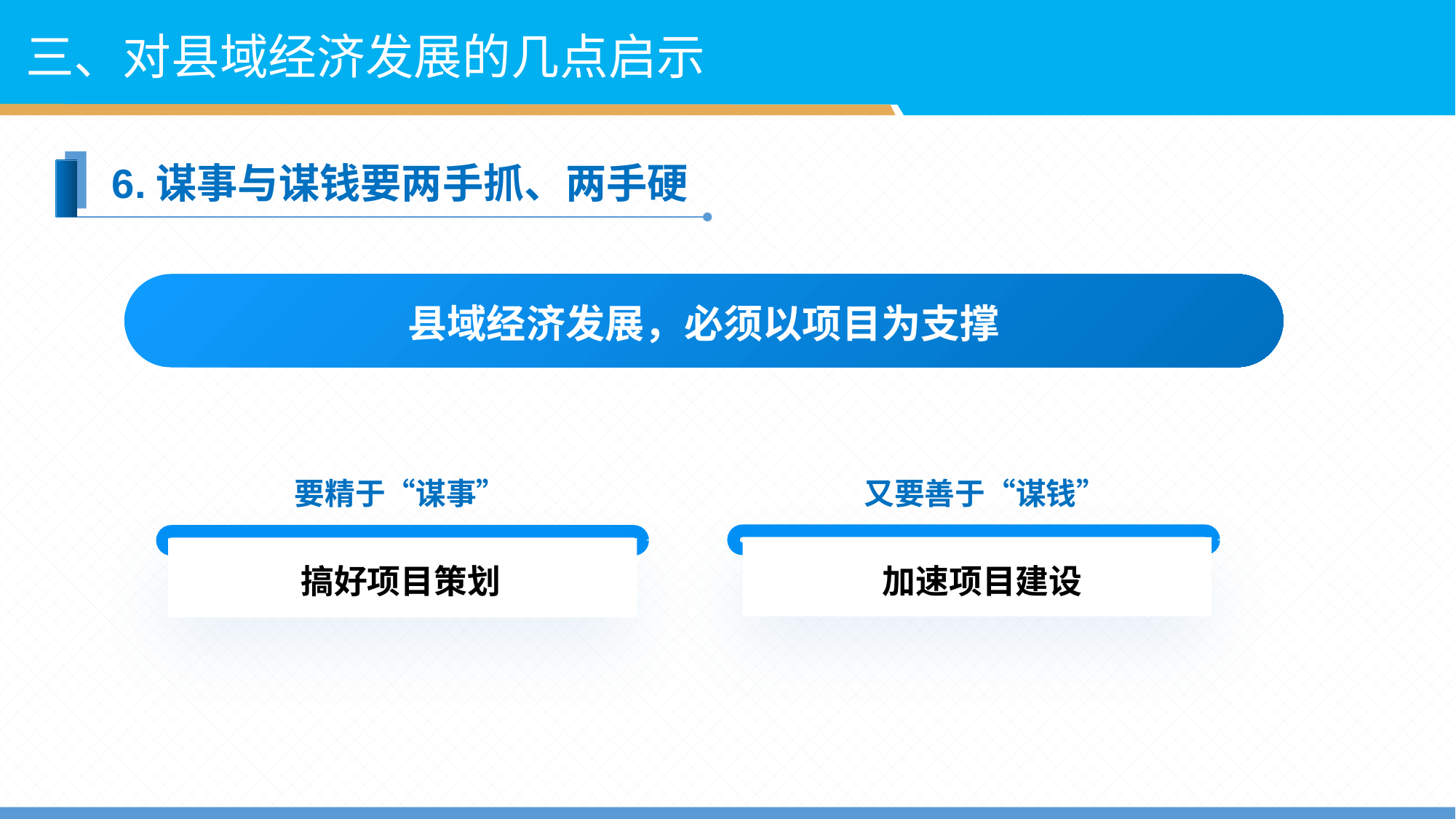

三、对县域经济发展的几点启示

6.谋事与谋钱要两手抓、两手硬

县域经济发展，必须以项目为支撑
要精于“谋事”
又要善于“谋钱”

搞好项目策划
加速项目建设